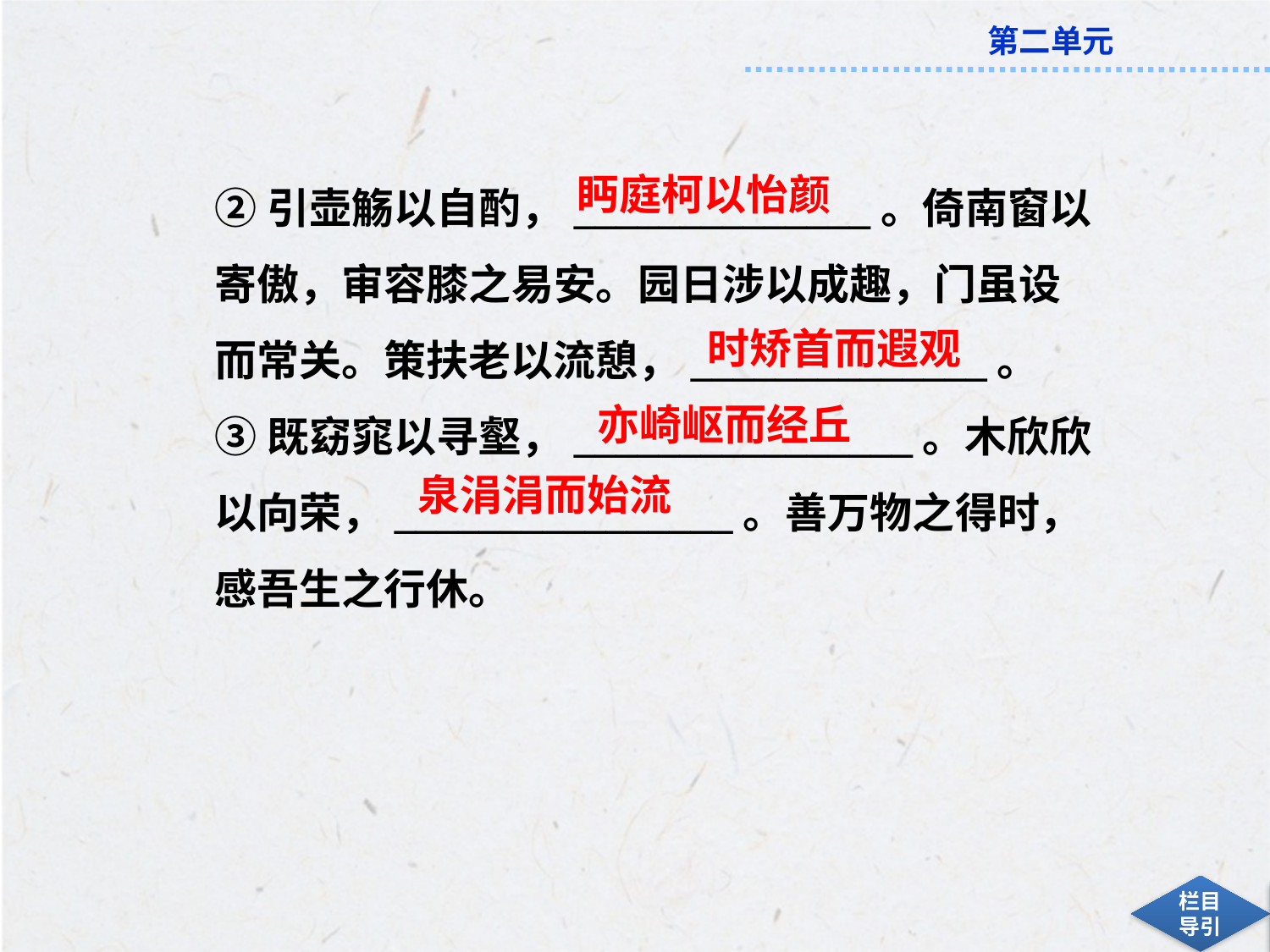

②引壶觞以自酌，______________。倚南窗以寄傲，审容膝之易安。园日涉以成趣，门虽设而常关。策扶老以流憩，______________。
③既窈窕以寻壑，________________。木欣欣以向荣，________________。善万物之得时，感吾生之行休。

眄庭柯以怡颜
时矫首而遐观
亦崎岖而经丘
泉涓涓而始流